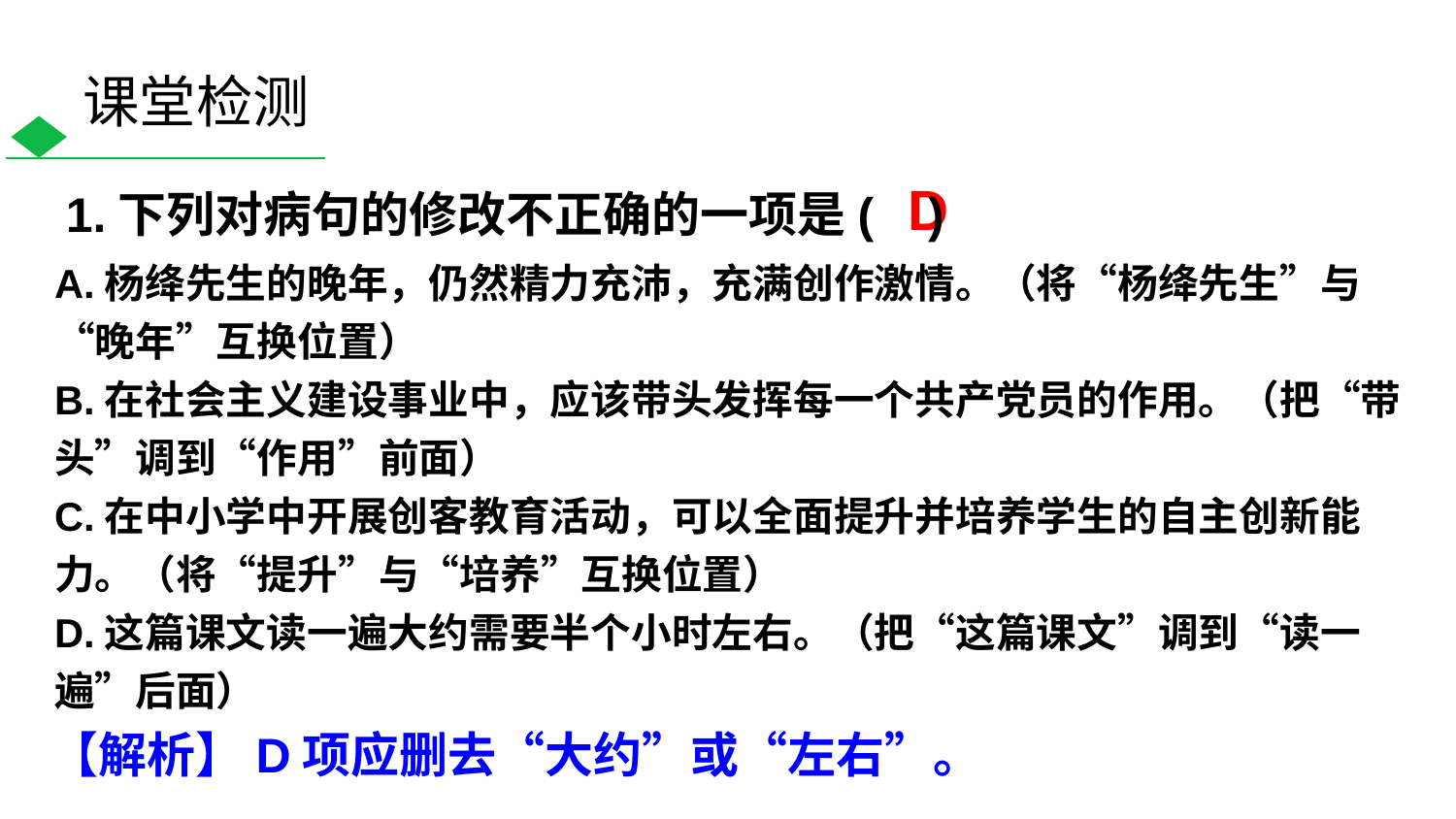

课堂检测

1.下列对病句的修改不正确的一项是(    )
D
A.杨绛先生的晚年，仍然精力充沛，充满创作激情。（将“杨绛先生”与“晚年”互换位置）
B.在社会主义建设事业中，应该带头发挥每一个共产党员的作用。（把“带头”调到“作用”前面）
C.在中小学中开展创客教育活动，可以全面提升并培养学生的自主创新能力。（将“提升”与“培养”互换位置）
D.这篇课文读一遍大约需要半个小时左右。（把“这篇课文”调到“读一遍”后面）
【解析】D项应删去“大约”或“左右”。